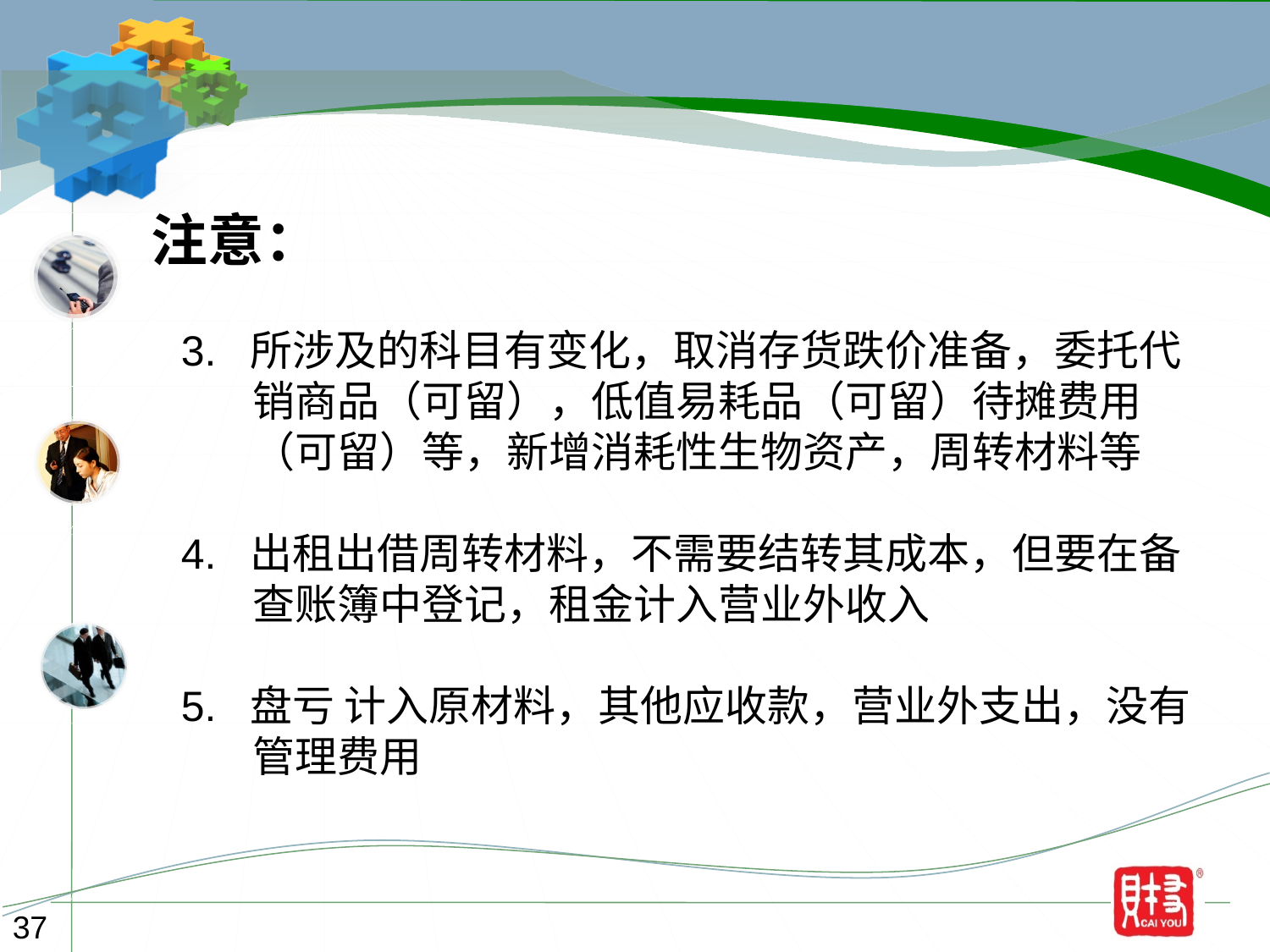

注意：
3.  所涉及的科目有变化，取消存货跌价准备，委托代销商品（可留），低值易耗品（可留）待摊费用（可留）等，新增消耗性生物资产，周转材料等

4.  出租出借周转材料，不需要结转其成本，但要在备查账簿中登记，租金计入营业外收入

5.  盘亏 计入原材料，其他应收款，营业外支出，没有管理费用

37